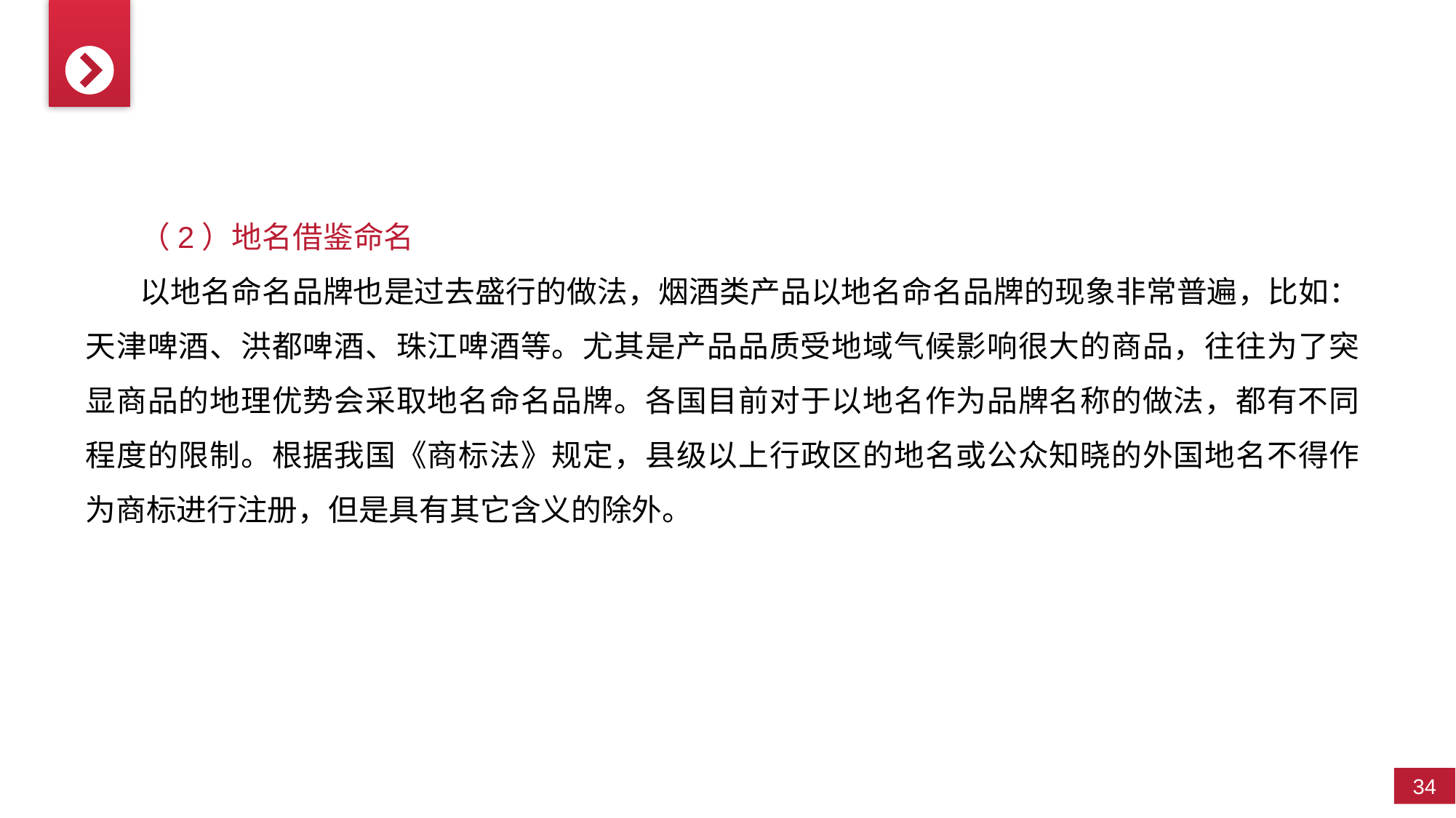

（2）地名借鉴命名
以地名命名品牌也是过去盛行的做法，烟酒类产品以地名命名品牌的现象非常普遍，比如：天津啤酒、洪都啤酒、珠江啤酒等。尤其是产品品质受地域气候影响很大的商品，往往为了突显商品的地理优势会采取地名命名品牌。各国目前对于以地名作为品牌名称的做法，都有不同程度的限制。根据我国《商标法》规定，县级以上行政区的地名或公众知晓的外国地名不得作为商标进行注册，但是具有其它含义的除外。